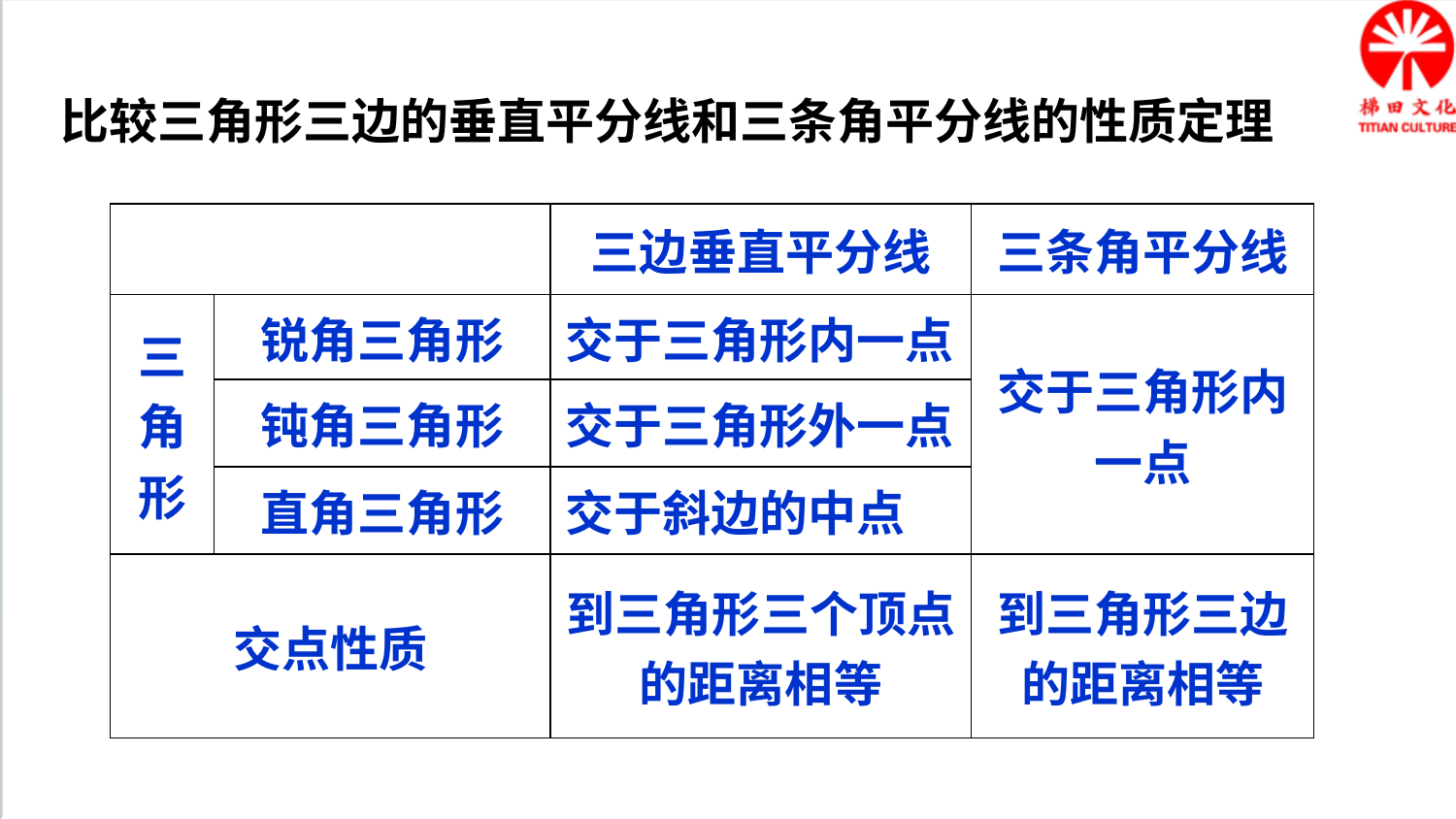

比较三角形三边的垂直平分线和三条角平分线的性质定理
|  |  | 三边垂直平分线 | 三条角平分线 |
| --- | --- | --- | --- |
| 三角形 | 锐角三角形 | 交于三角形内一点 | 交于三角形内一点 |
|  | 钝角三角形 | 交于三角形外一点 |  |
|  | 直角三角形 | 交于斜边的中点 |  |
| 交点性质 |  | 到三角形三个顶点的距离相等 | 到三角形三边的距离相等 |